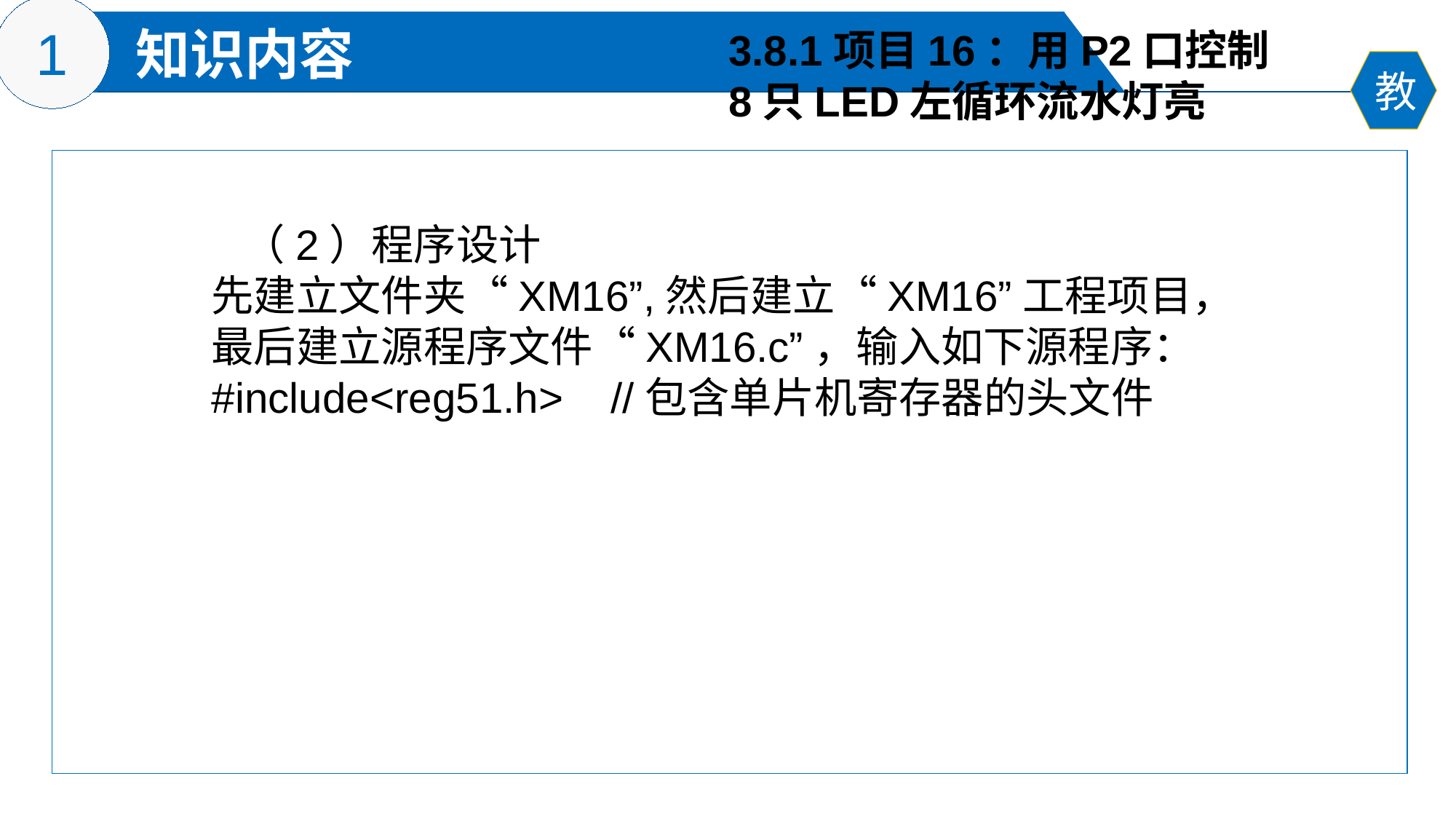

3.8.1项目16：用P2口控制
8只LED左循环流水灯亮

    （2）程序设计
先建立文件夹“XM16”,然后建立“XM16”工程项目，最后建立源程序文件“XM16.c”，输入如下源程序：
#include<reg51.h>    //包含单片机寄存器的头文件